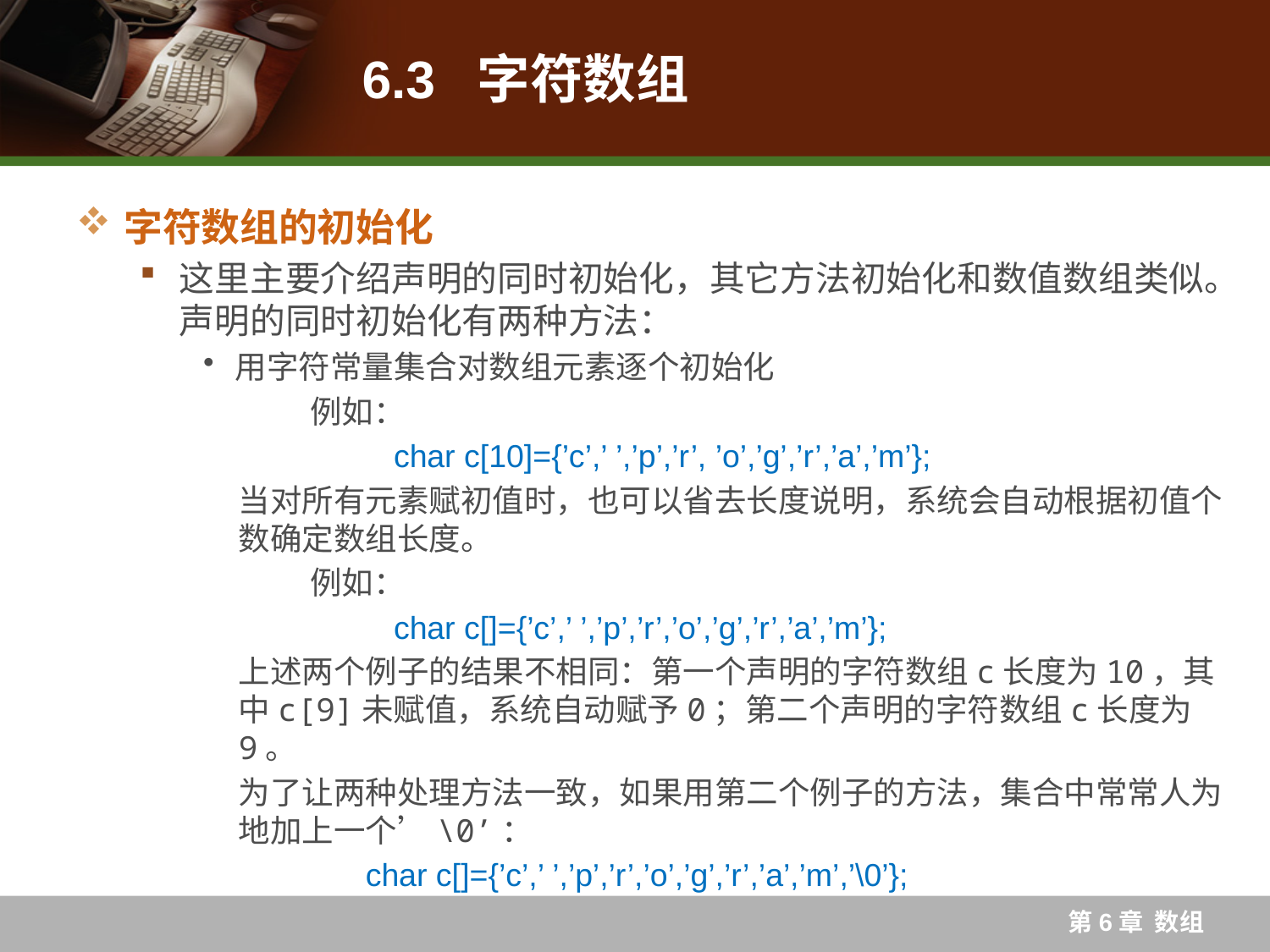

# 6.3  字符数组
字符数组的初始化
这里主要介绍声明的同时初始化，其它方法初始化和数值数组类似。声明的同时初始化有两种方法：
用字符常量集合对数组元素逐个初始化
	     例如：
		char c[10]={’c’,’ ’,’p’,’r’, ’o’,’g’,’r’,’a’,’m’};
当对所有元素赋初值时，也可以省去长度说明，系统会自动根据初值个数确定数组长度。
	     例如：
		char c[]={’c’,’ ’,’p’,’r’,’o’,’g’,’r’,’a’,’m’};
上述两个例子的结果不相同：第一个声明的字符数组c长度为10，其中c[9]未赋值，系统自动赋予0；第二个声明的字符数组c长度为9。
为了让两种处理方法一致，如果用第二个例子的方法，集合中常常人为地加上一个’\0’：
	char c[]={’c’,’ ’,’p’,’r’,’o’,’g’,’r’,’a’,’m’,’\0’};
第6章  数组